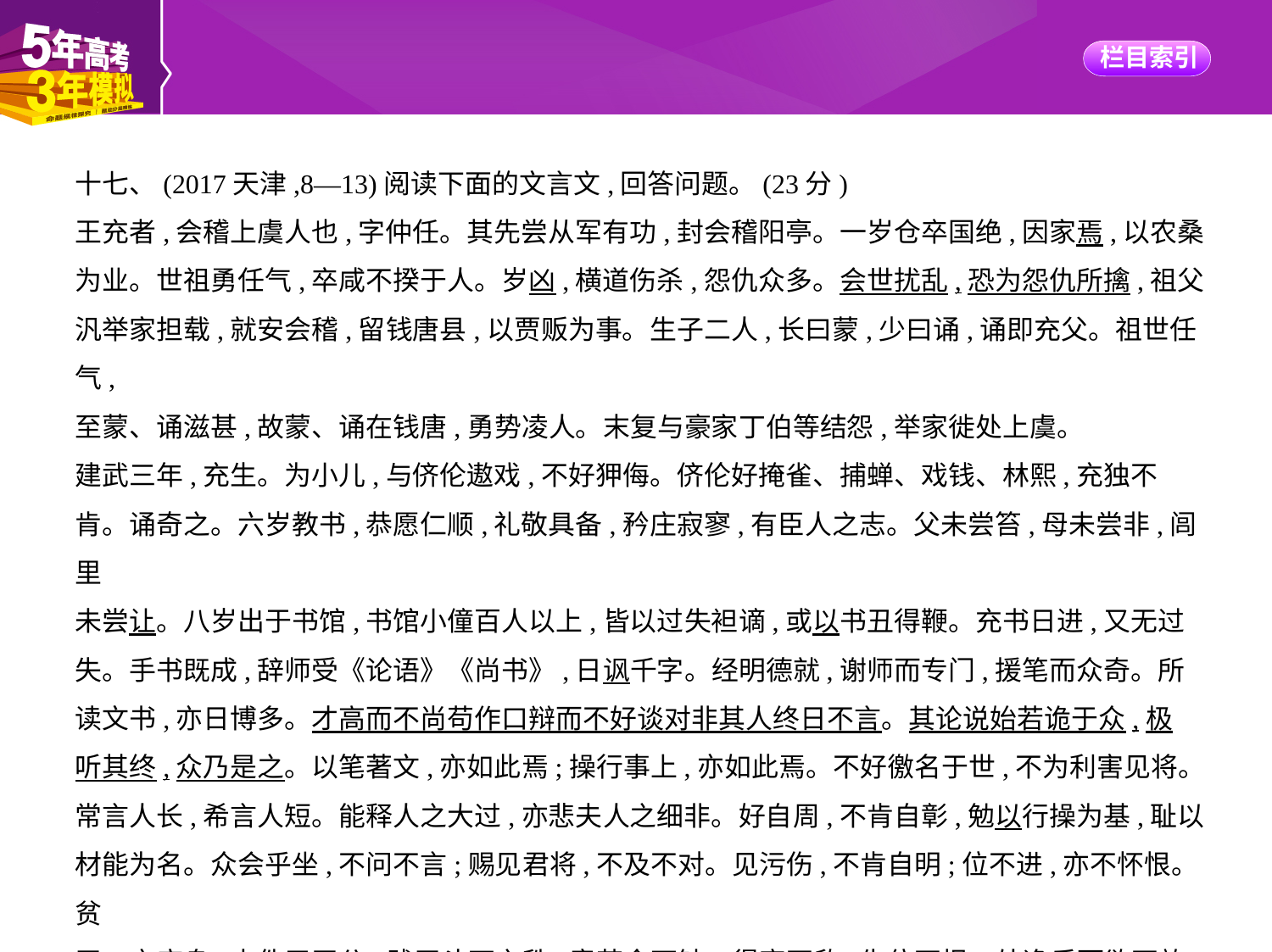

十七、(2017天津,8—13)阅读下面的文言文,回答问题。(23分)
王充者,会稽上虞人也,字仲任。其先尝从军有功,封会稽阳亭。一岁仓卒国绝,因家焉,以农桑
为业。世祖勇任气,卒咸不揆于人。岁凶,横道伤杀,怨仇众多。会世扰乱,恐为怨仇所擒,祖父
汎举家担载,就安会稽,留钱唐县,以贾贩为事。生子二人,长曰蒙,少曰诵,诵即充父。祖世任气,
至蒙、诵滋甚,故蒙、诵在钱唐,勇势凌人。末复与豪家丁伯等结怨,举家徙处上虞。
建武三年,充生。为小儿,与侪伦遨戏,不好狎侮。侪伦好掩雀、捕蝉、戏钱、林熙,充独不
肯。诵奇之。六岁教书,恭愿仁顺,礼敬具备,矜庄寂寥,有臣人之志。父未尝笞,母未尝非,闾里
未尝让。八岁出于书馆,书馆小僮百人以上,皆以过失袒谪,或以书丑得鞭。充书日进,又无过
失。手书既成,辞师受《论语》《尚书》,日讽千字。经明德就,谢师而专门,援笔而众奇。所
读文书,亦日博多。才高而不尚苟作口辩而不好谈对非其人终日不言。其论说始若诡于众,极
听其终,众乃是之。以笔著文,亦如此焉;操行事上,亦如此焉。不好徼名于世,不为利害见将。
常言人长,希言人短。能释人之大过,亦悲夫人之细非。好自周,不肯自彰,勉以行操为基,耻以
材能为名。众会乎坐,不问不言;赐见君将,不及不对。见污伤,不肯自明;位不进,亦不怀恨。贫
无一亩庇身,志佚于王公;贱无斗石之秩,意若食万钟。得官不欣,失位不恨。处逸乐而欲不放,